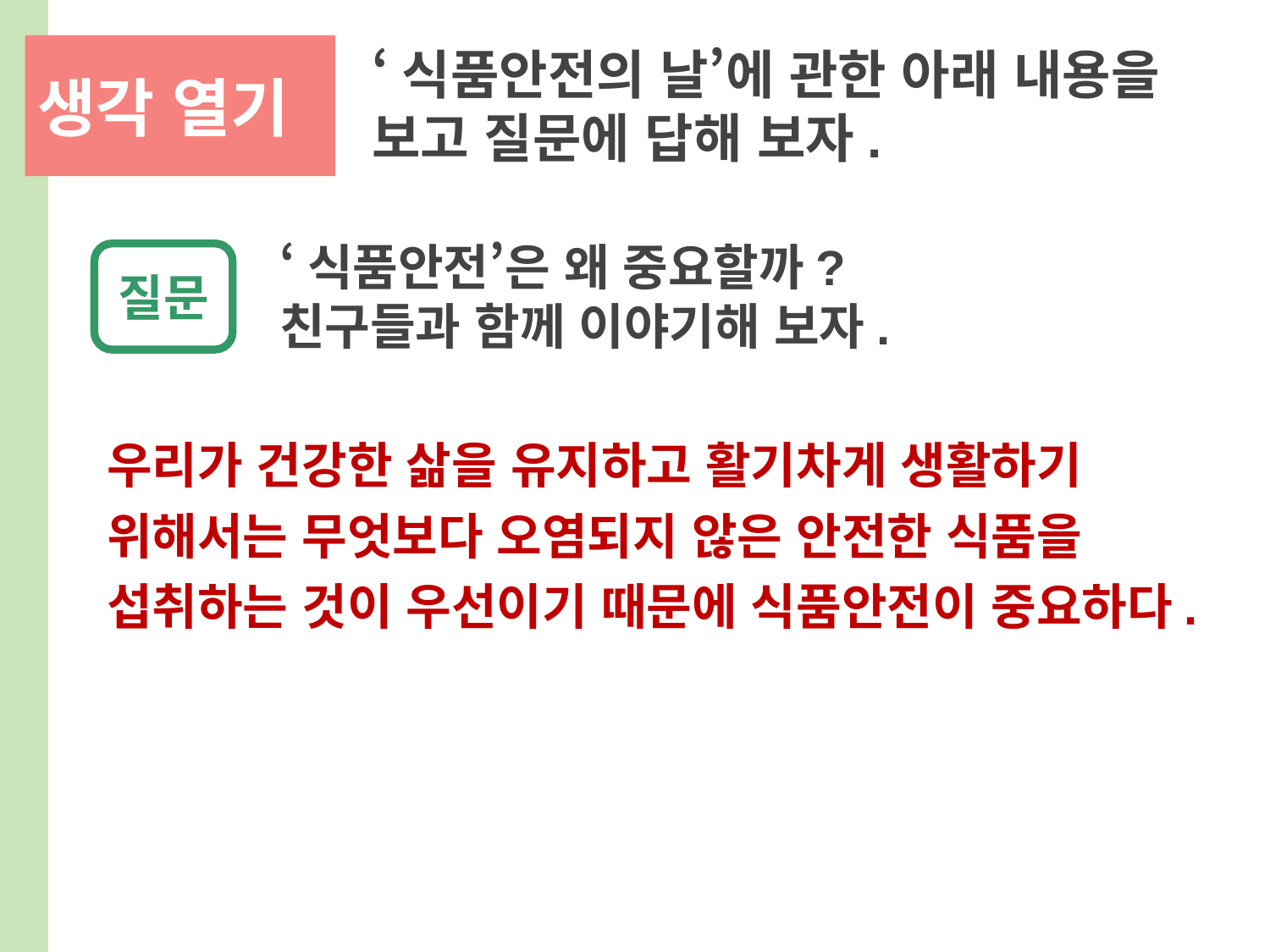

‘식품안전의 날’에 관한 아래 내용을 보고 질문에 답해 보자.
‘식품안전’은 왜 중요할까?
친구들과 함께 이야기해 보자.
질문
우리가 건강한 삶을 유지하고 활기차게 생활하기 위해서는 무엇보다 오염되지 않은 안전한 식품을
섭취하는 것이 우선이기 때문에 식품안전이 중요하다.